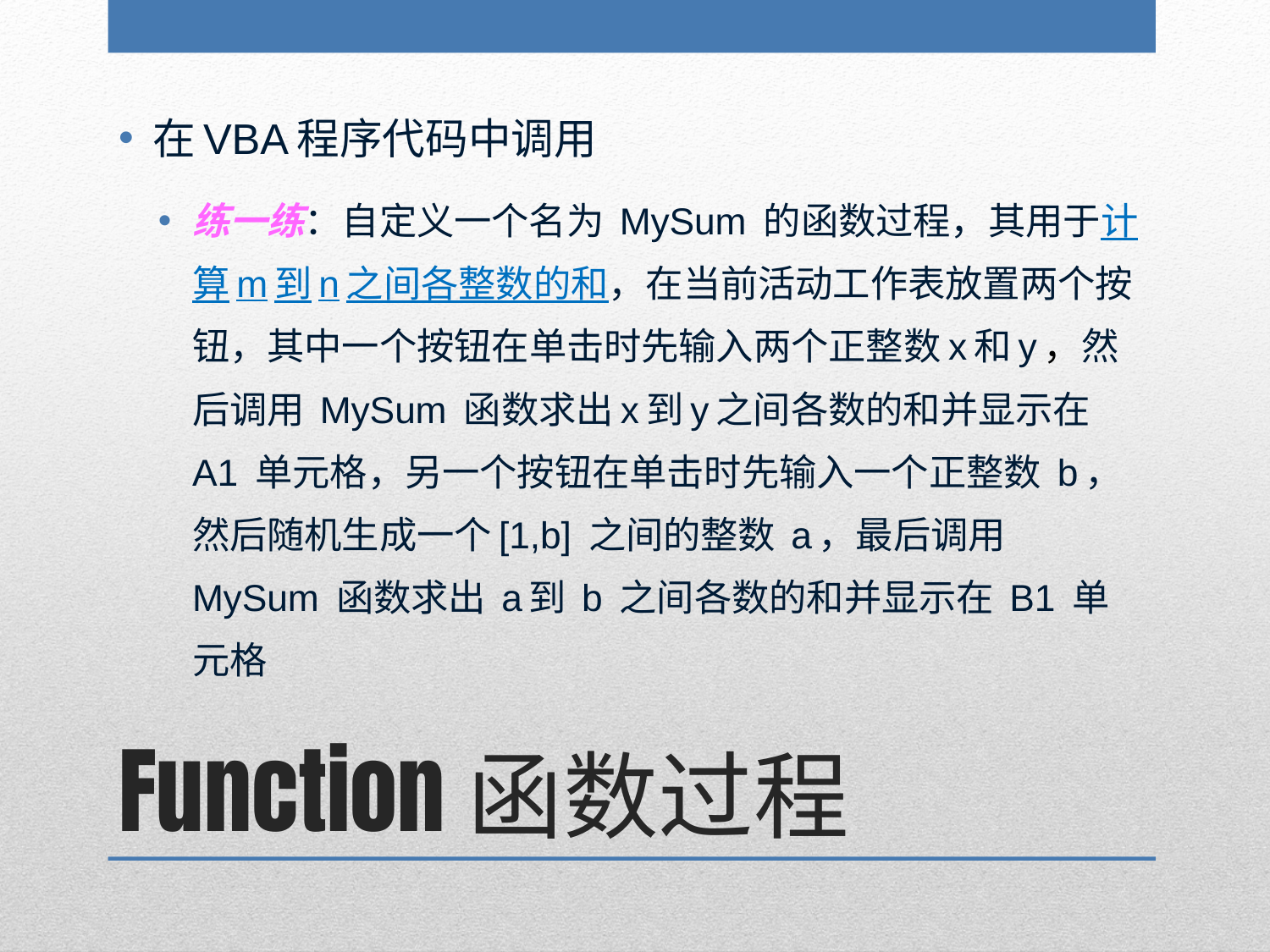

在VBA程序代码中调用
练一练：自定义一个名为 MySum 的函数过程，其用于计算m到n之间各整数的和，在当前活动工作表放置两个按钮，其中一个按钮在单击时先输入两个正整数x和y，然后调用 MySum 函数求出x到y之间各数的和并显示在 A1 单元格，另一个按钮在单击时先输入一个正整数 b，然后随机生成一个[1,b] 之间的整数 a，最后调用 MySum 函数求出 a到 b 之间各数的和并显示在 B1 单元格
# Function函数过程